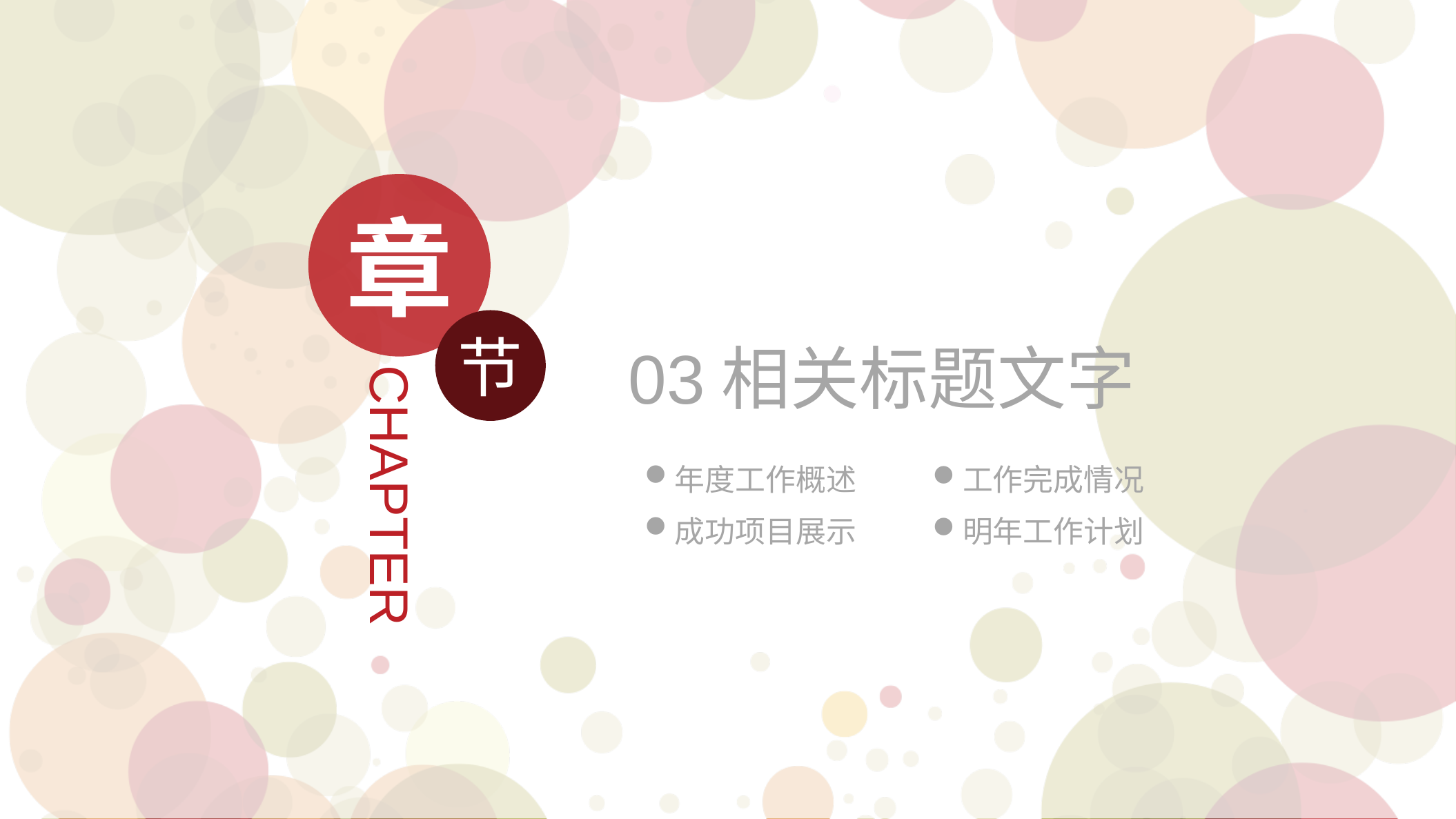

章
节
03相关标题文字
CHAPTER
年度工作概述
工作完成情况
成功项目展示
明年工作计划